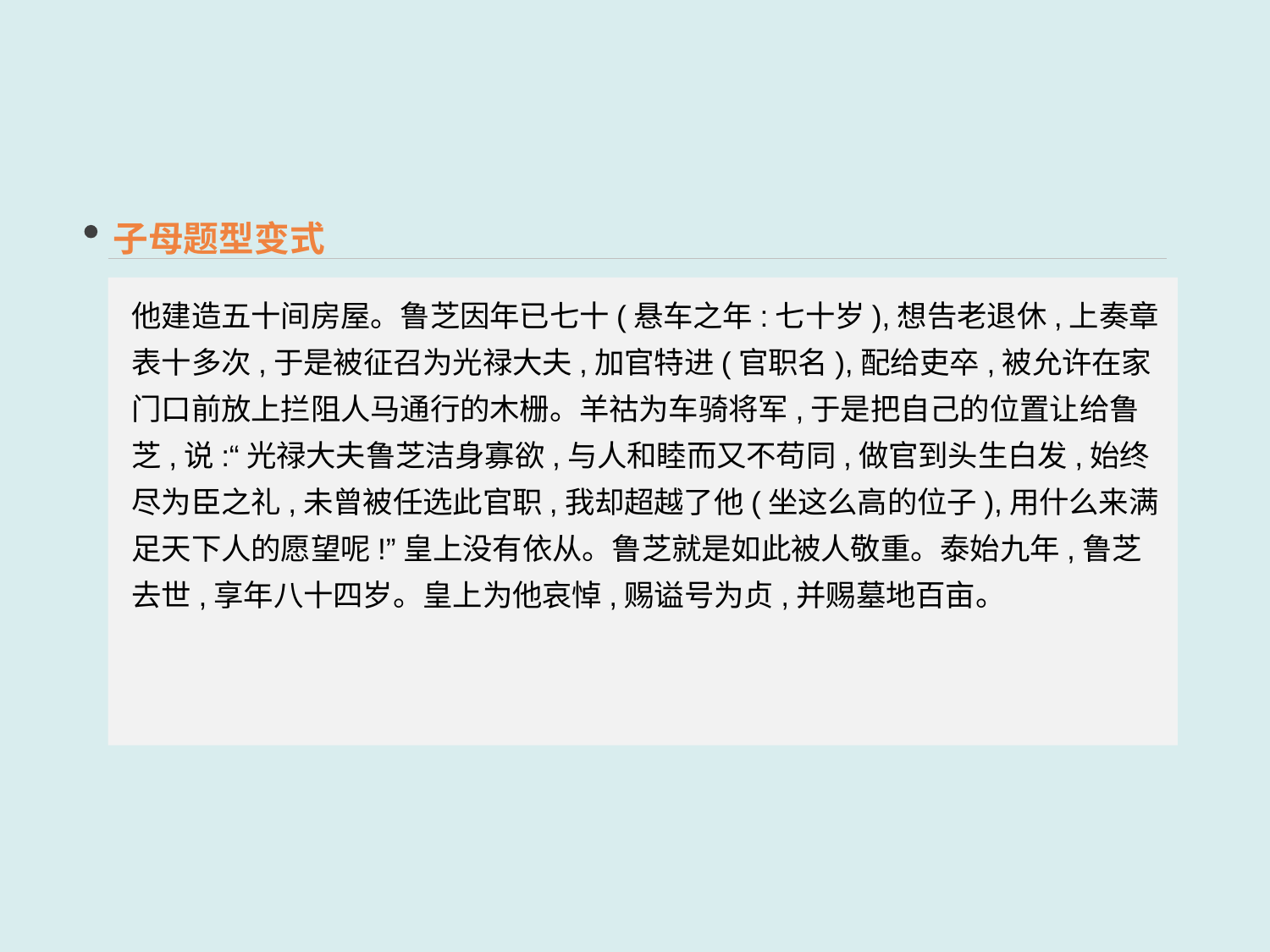

子母题型变式

他建造五十间房屋。鲁芝因年已七十(悬车之年:七十岁),想告老退休,上奏章表十多次,于是被征召为光禄大夫,加官特进(官职名),配给吏卒,被允许在家门口前放上拦阻人马通行的木栅。羊祜为车骑将军,于是把自己的位置让给鲁芝,说:“光禄大夫鲁芝洁身寡欲,与人和睦而又不苟同,做官到头生白发,始终尽为臣之礼,未曾被任选此官职,我却超越了他(坐这么高的位子),用什么来满足天下人的愿望呢!”皇上没有依从。鲁芝就是如此被人敬重。泰始九年,鲁芝去世,享年八十四岁。皇上为他哀悼,赐谥号为贞,并赐墓地百亩。